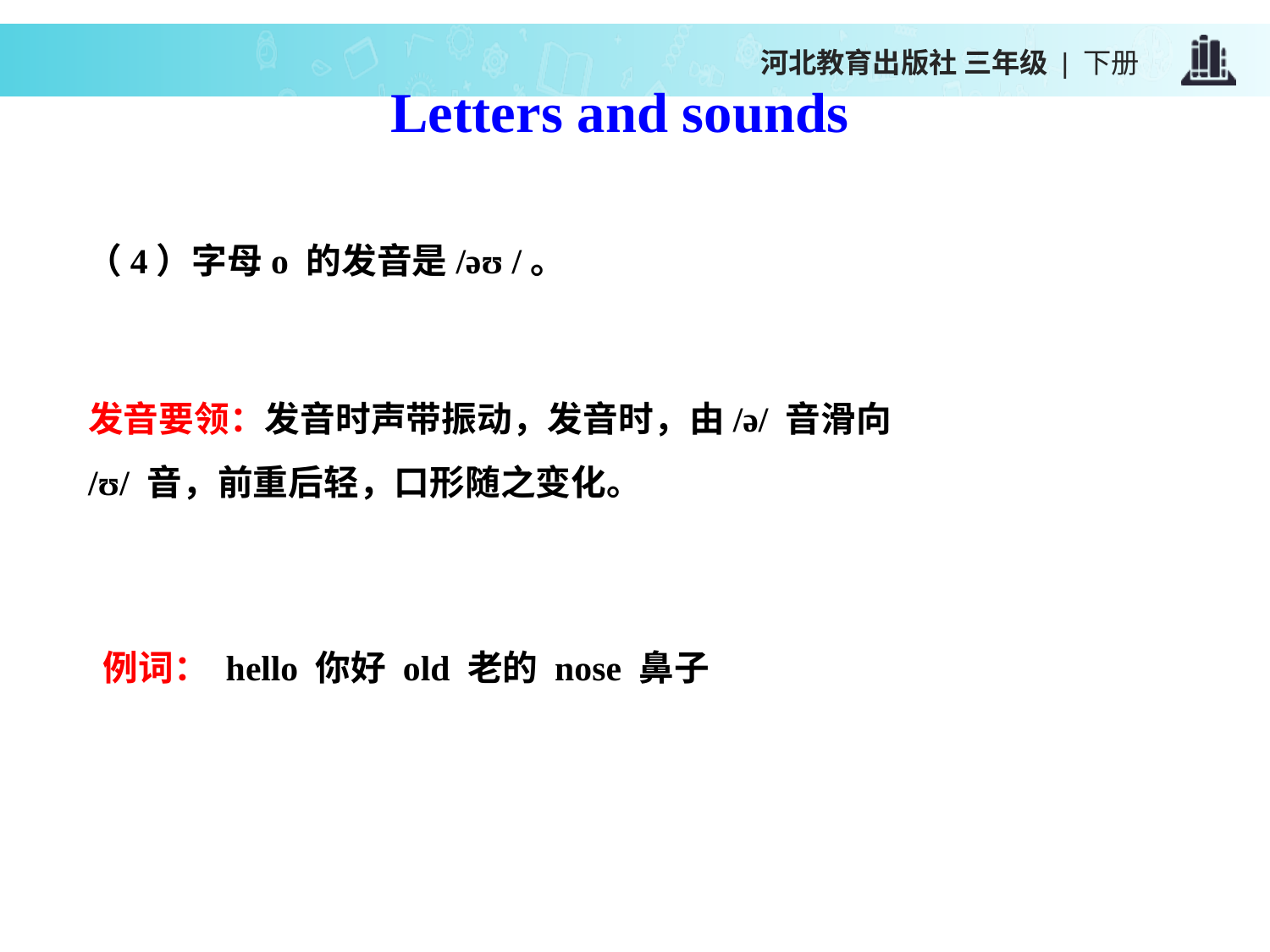

河北教育出版社 三年级 | 下册
Letters and sounds
（4）字母o 的发音是/əʊ /。
发音要领：发音时声带振动，发音时，由/ə/ 音滑向
/ʊ/ 音，前重后轻，口形随之变化。
例词： hello 你好 old 老的 nose 鼻子